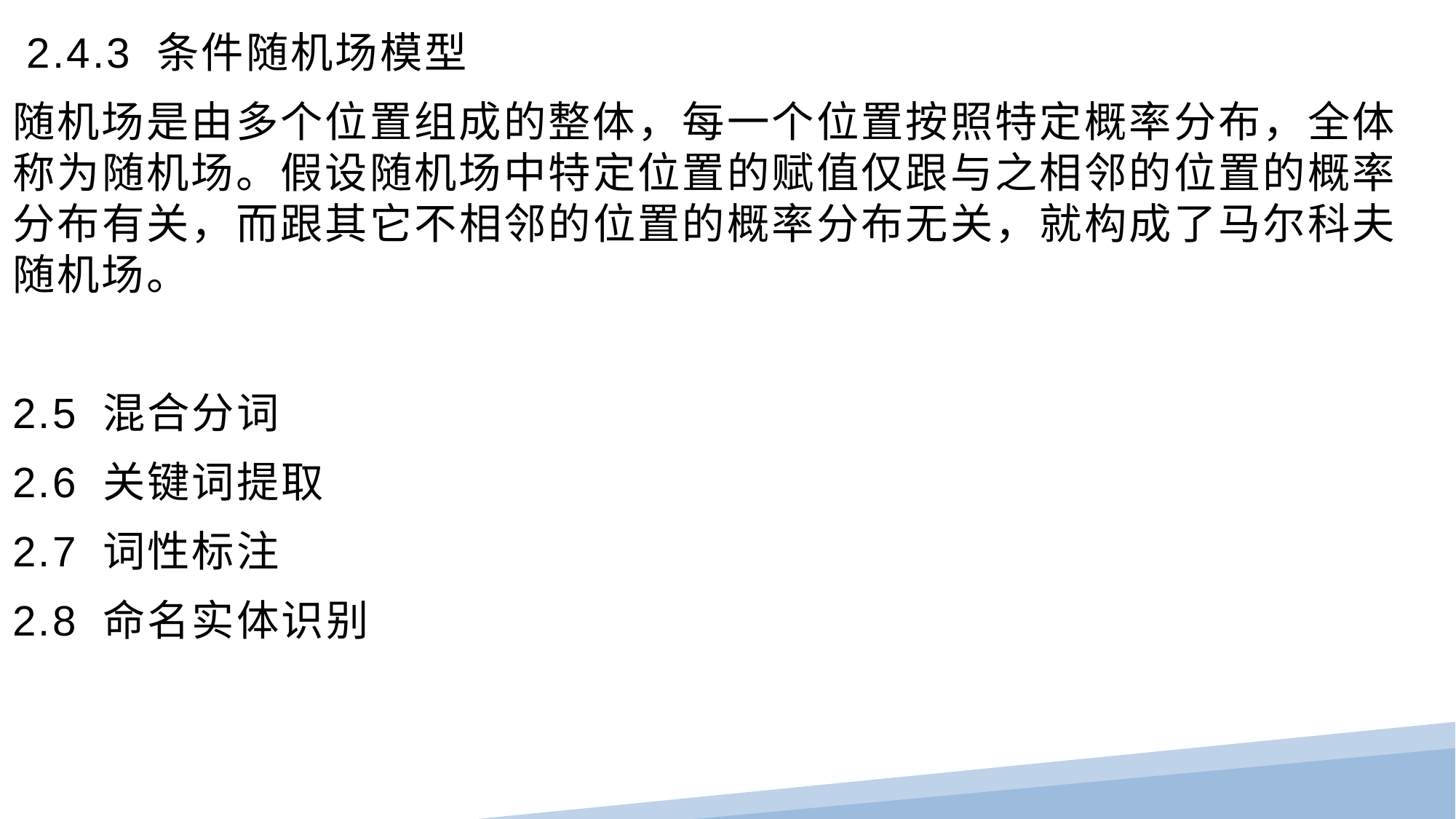

2.4.3 条件随机场模型
随机场是由多个位置组成的整体，每一个位置按照特定概率分布，全体称为随机场。假设随机场中特定位置的赋值仅跟与之相邻的位置的概率分布有关，而跟其它不相邻的位置的概率分布无关，就构成了马尔科夫随机场。

2.5 混合分词
2.6 关键词提取
2.7 词性标注
2.8 命名实体识别

16